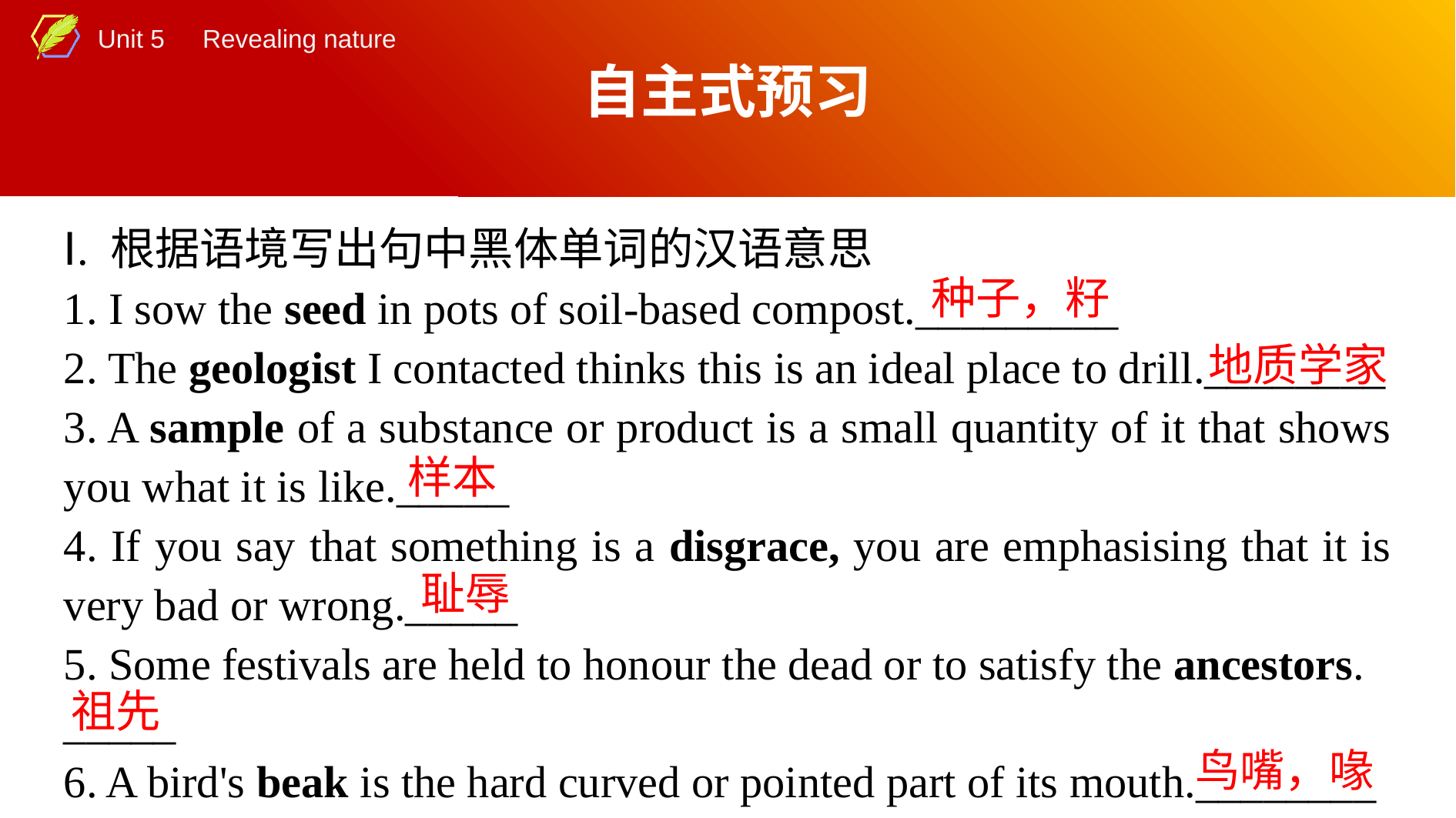

自主式预习
Ⅰ. 根据语境写出句中黑体单词的汉语意思
1. I sow the seed in pots of soil-based compost._________
2. The geologist I contacted thinks this is an ideal place to drill.________
3. A sample of a substance or product is a small quantity of it that shows you what it is like._____
4. If you say that something is a disgrace, you are emphasising that it is very bad or wrong._____
5. Some festivals are held to honour the dead or to satisfy the ancestors.
_____
6. A bird's beak is the hard curved or pointed part of its mouth.________
种子，籽
地质学家
样本
耻辱
祖先
鸟嘴，喙